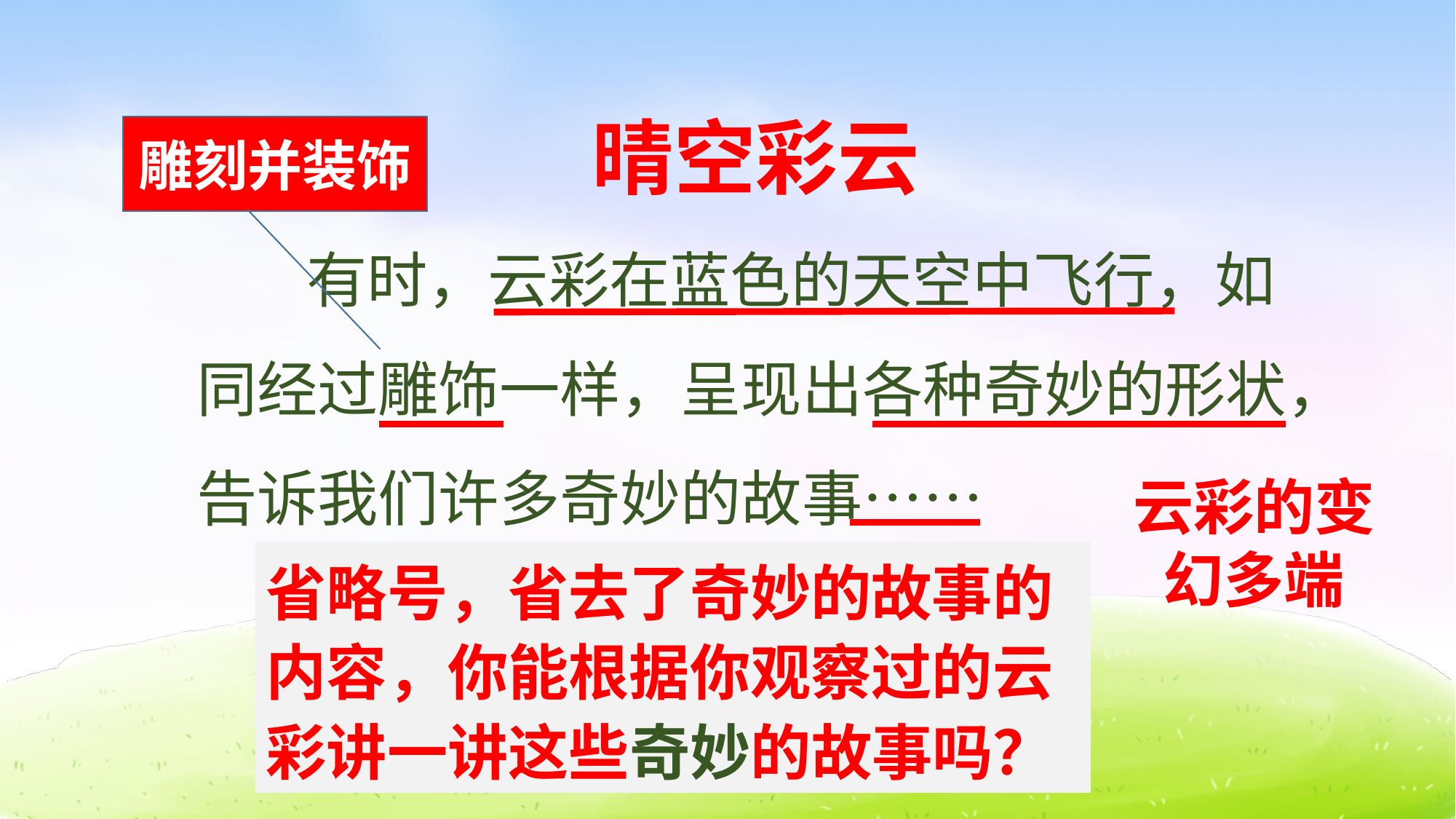

晴空彩云
雕刻并装饰
       有时，云彩在蓝色的天空中飞行，如同经过雕饰一样，呈现出各种奇妙的形状，告诉我们许多奇妙的故事……
云彩的变幻多端
省略号，省去了奇妙的故事的内容，你能根据你观察过的云彩讲一讲这些奇妙的故事吗？